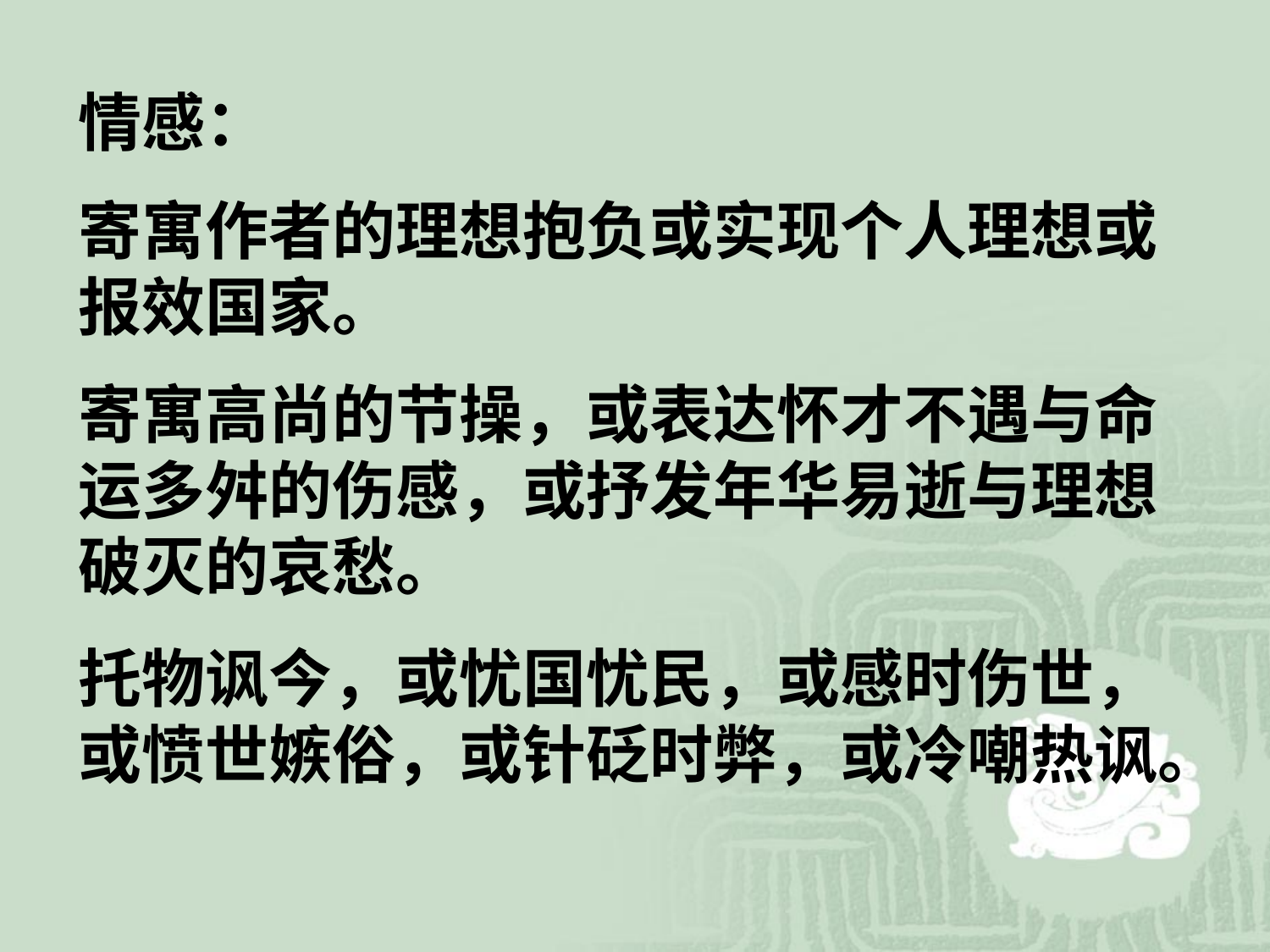

情感：
寄寓作者的理想抱负或实现个人理想或报效国家。
寄寓高尚的节操，或表达怀才不遇与命运多舛的伤感，或抒发年华易逝与理想破灭的哀愁。
托物讽今，或忧国忧民，或感时伤世，或愤世嫉俗，或针砭时弊，或冷嘲热讽。